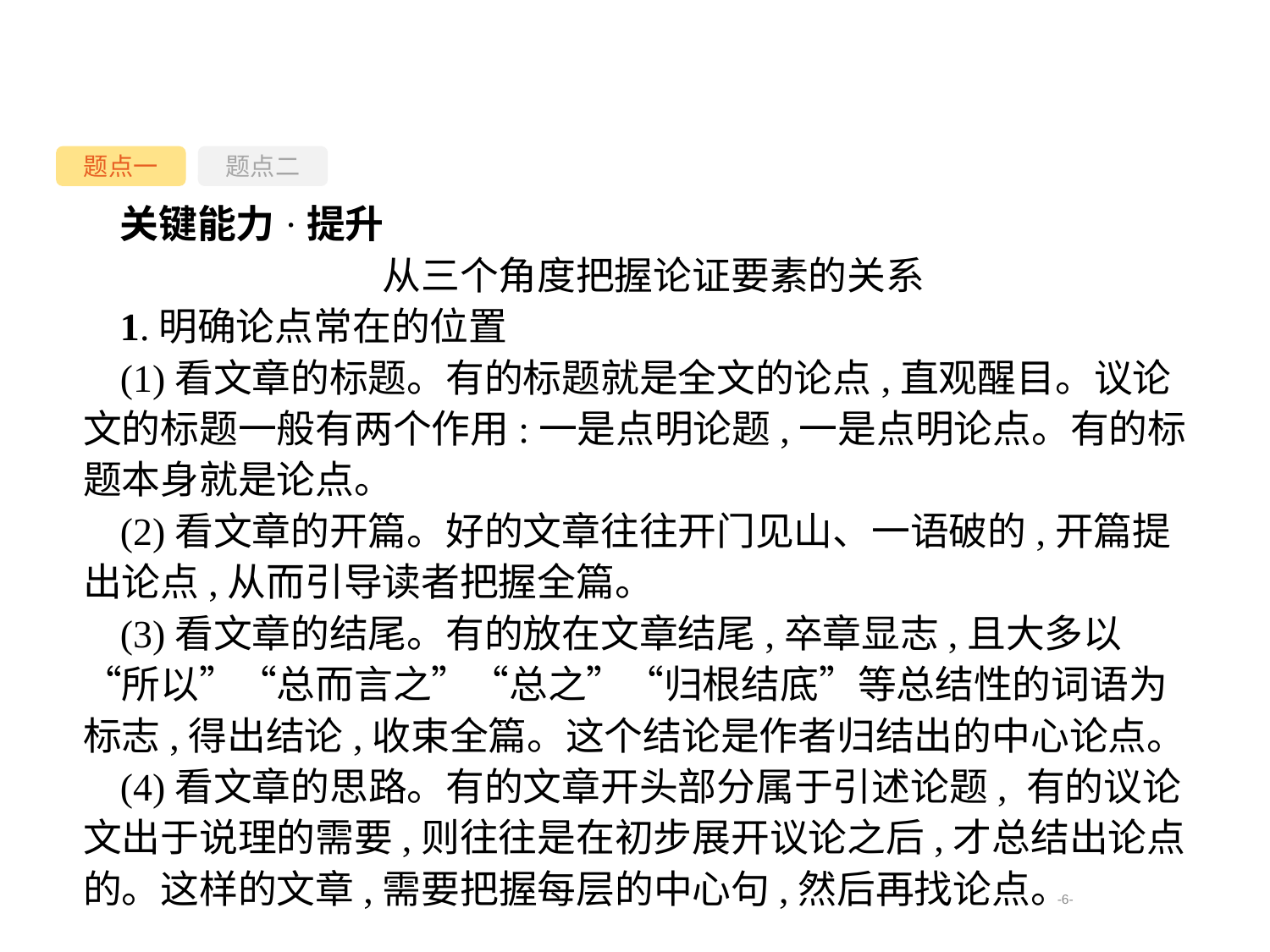

题点一
题点二
关键能力·提升
从三个角度把握论证要素的关系
1.明确论点常在的位置
(1)看文章的标题。有的标题就是全文的论点,直观醒目。议论文的标题一般有两个作用:一是点明论题,一是点明论点。有的标题本身就是论点。
(2)看文章的开篇。好的文章往往开门见山、一语破的,开篇提出论点,从而引导读者把握全篇。
(3)看文章的结尾。有的放在文章结尾,卒章显志,且大多以“所以”“总而言之”“总之”“归根结底”等总结性的词语为标志,得出结论,收束全篇。这个结论是作者归结出的中心论点。
(4)看文章的思路。有的文章开头部分属于引述论题, 有的议论文出于说理的需要,则往往是在初步展开议论之后,才总结出论点的。这样的文章,需要把握每层的中心句,然后再找论点。
-6-